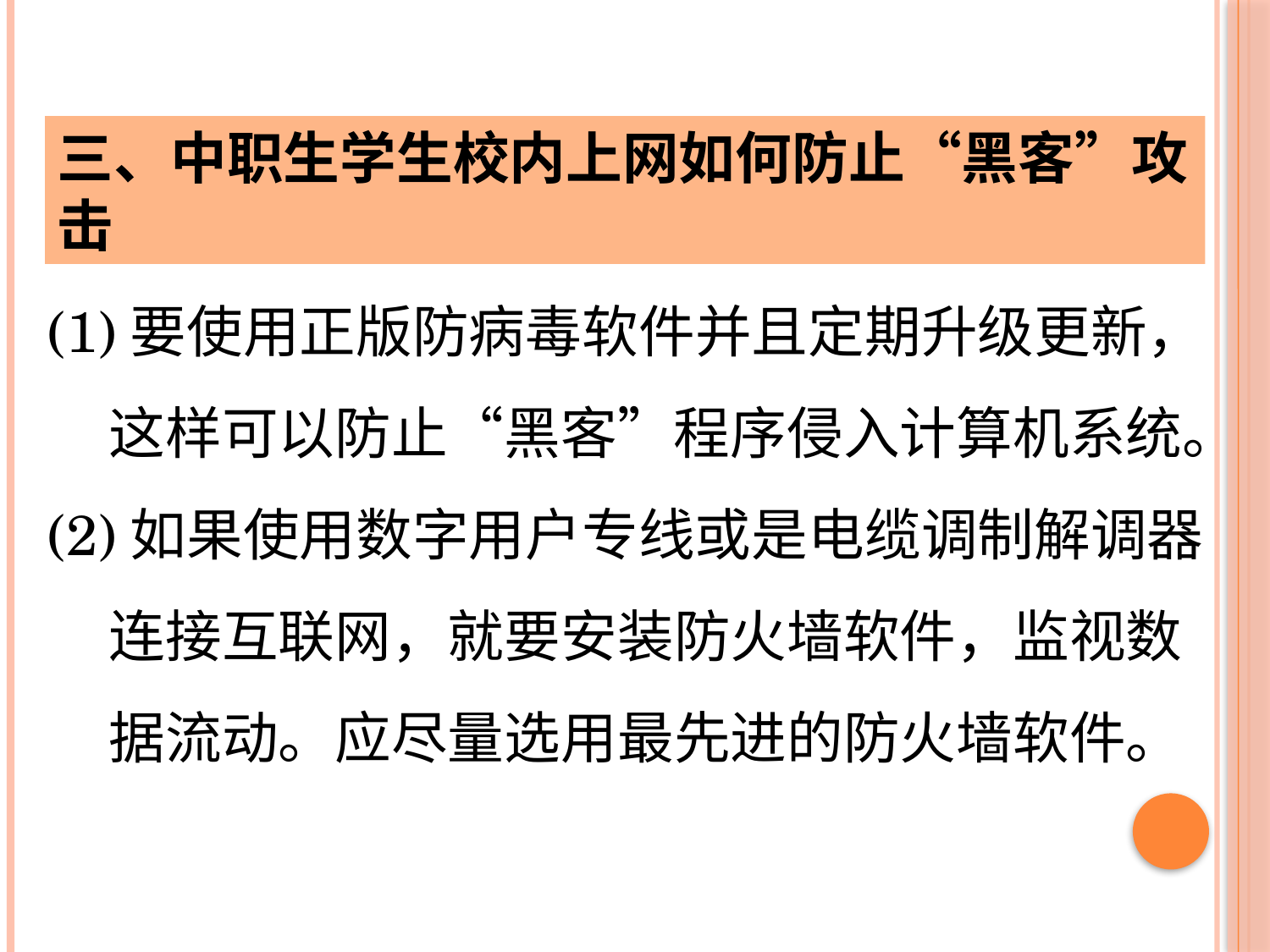

三、中职生学生校内上网如何防止“黑客”攻击
(1)要使用正版防病毒软件并且定期升级更新，这样可以防止“黑客”程序侵入计算机系统。
(2)如果使用数字用户专线或是电缆调制解调器连接互联网，就要安装防火墙软件，监视数据流动。应尽量选用最先进的防火墙软件。